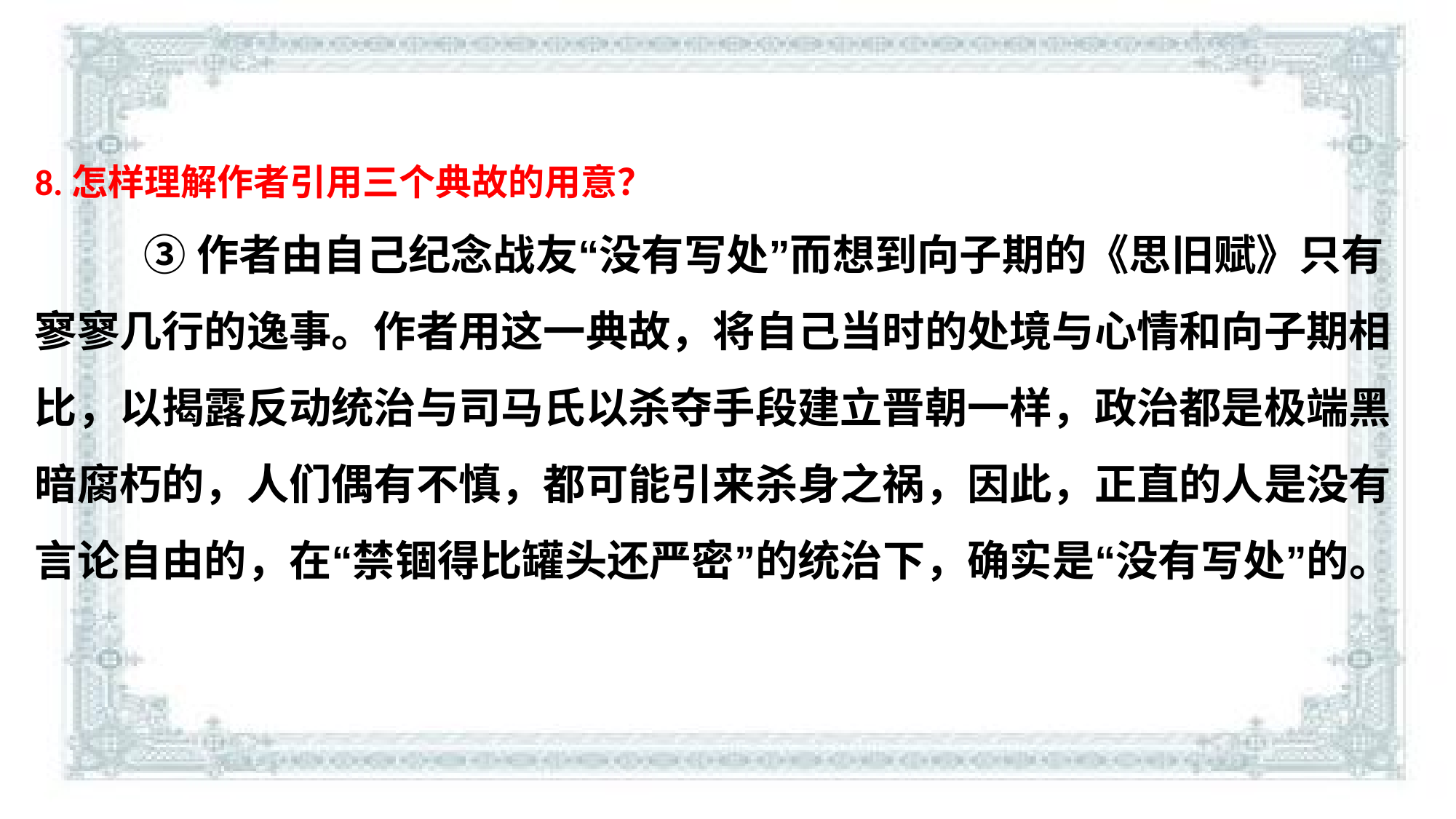

8.怎样理解作者引用三个典故的用意？
	③作者由自己纪念战友“没有写处”而想到向子期的《思旧赋》只有寥寥几行的逸事。作者用这一典故，将自己当时的处境与心情和向子期相比，以揭露反动统治与司马氏以杀夺手段建立晋朝一样，政治都是极端黑暗腐朽的，人们偶有不慎，都可能引来杀身之祸，因此，正直的人是没有言论自由的，在“禁锢得比罐头还严密”的统治下，确实是“没有写处”的。